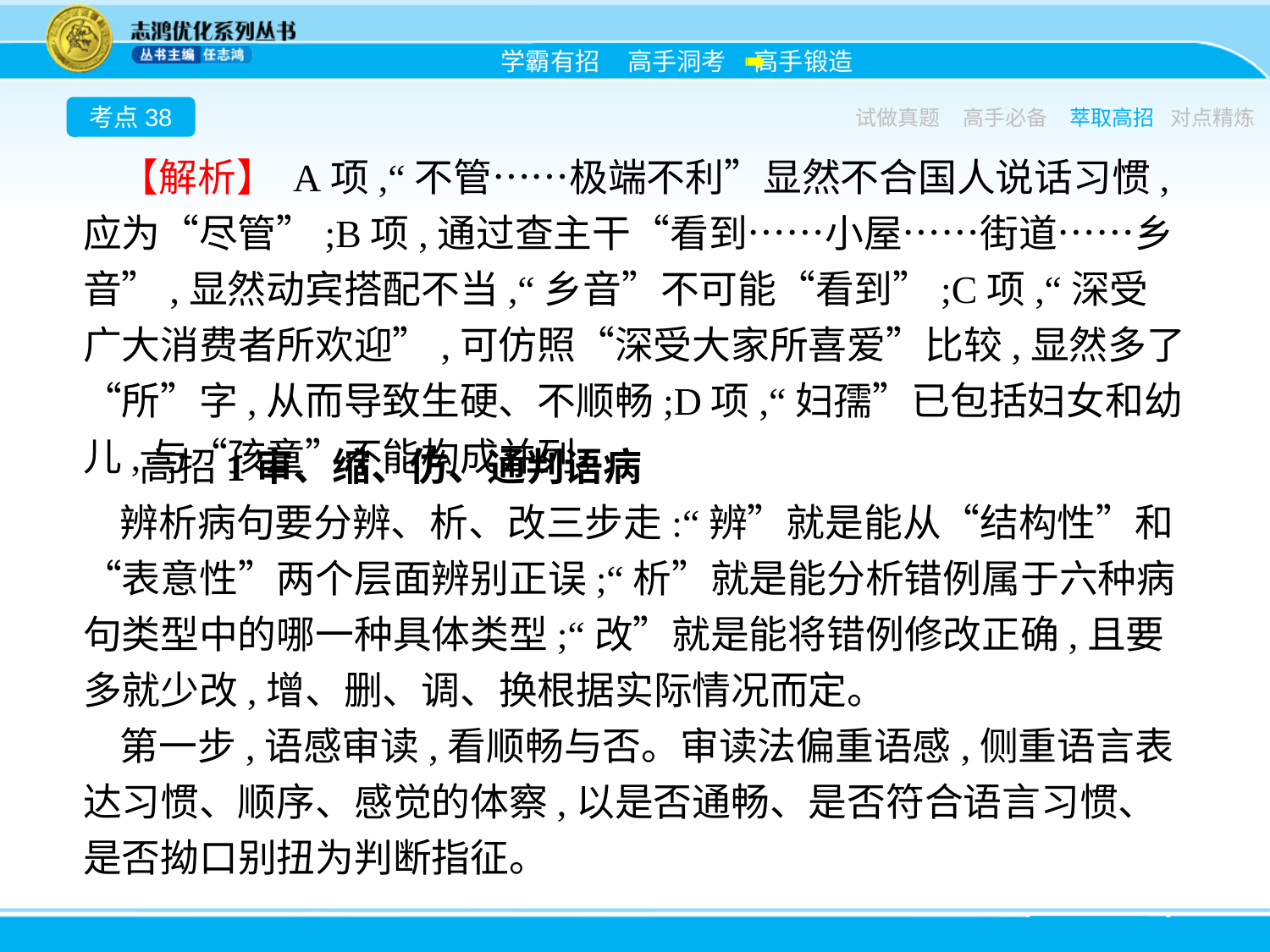

考点38
试做真题
高手必备
萃取高招
对点精炼
【解析】 A项,“不管……极端不利”显然不合国人说话习惯,应为“尽管”;B项,通过查主干“看到……小屋……街道……乡音”,显然动宾搭配不当,“乡音”不可能“看到”;C项,“深受广大消费者所欢迎”,可仿照“深受大家所喜爱”比较,显然多了“所”字,从而导致生硬、不顺畅;D项,“妇孺”已包括妇女和幼儿,与“孩童”不能构成并列。
高招1审、缩、仿、通判语病
辨析病句要分辨、析、改三步走:“辨”就是能从“结构性”和“表意性”两个层面辨别正误;“析”就是能分析错例属于六种病句类型中的哪一种具体类型;“改”就是能将错例修改正确,且要多就少改,增、删、调、换根据实际情况而定。
第一步,语感审读,看顺畅与否。审读法偏重语感,侧重语言表达习惯、顺序、感觉的体察,以是否通畅、是否符合语言习惯、是否拗口别扭为判断指征。